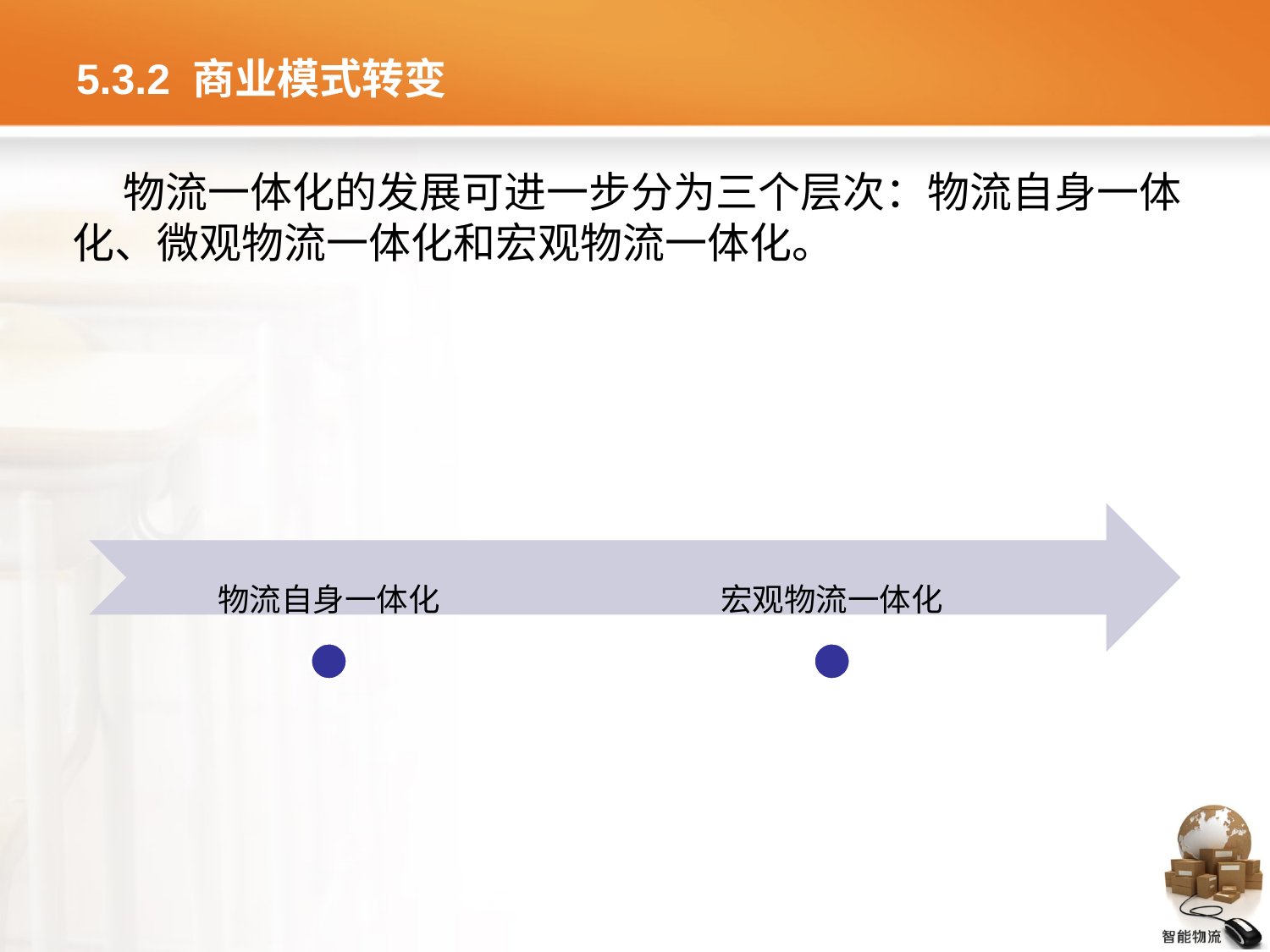

# 5.3.2 商业模式转变
物流一体化的发展可进一步分为三个层次：物流自身一体化、微观物流一体化和宏观物流一体化。
物流自身一体化
微观物流一体化
宏观物流一体化